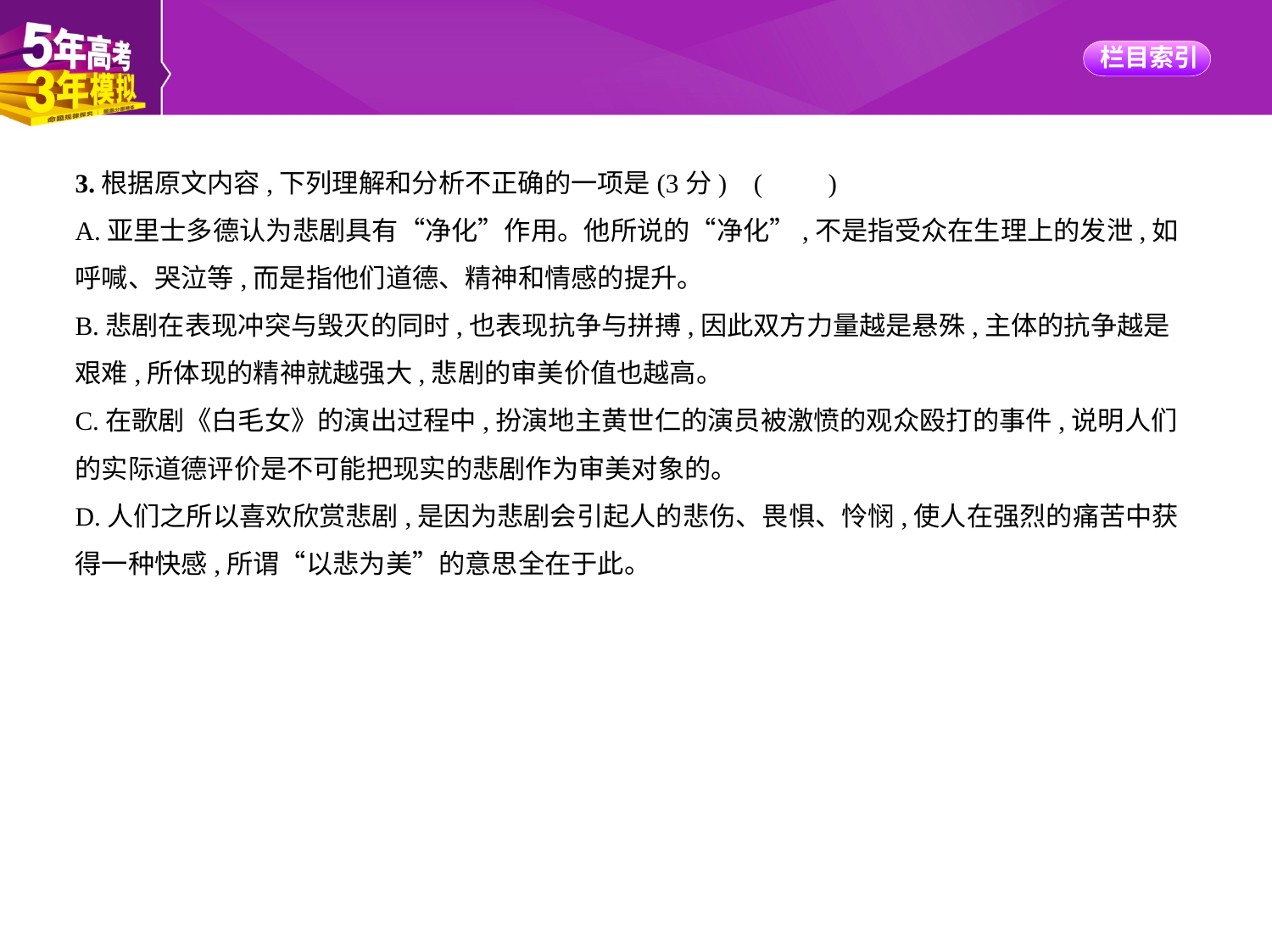

3.根据原文内容,下列理解和分析不正确的一项是(3分) (　　)
A.亚里士多德认为悲剧具有“净化”作用。他所说的“净化”,不是指受众在生理上的发泄,如
呼喊、哭泣等,而是指他们道德、精神和情感的提升。
B.悲剧在表现冲突与毁灭的同时,也表现抗争与拼搏,因此双方力量越是悬殊,主体的抗争越是
艰难,所体现的精神就越强大,悲剧的审美价值也越高。
C.在歌剧《白毛女》的演出过程中,扮演地主黄世仁的演员被激愤的观众殴打的事件,说明人们
的实际道德评价是不可能把现实的悲剧作为审美对象的。
D.人们之所以喜欢欣赏悲剧,是因为悲剧会引起人的悲伤、畏惧、怜悯,使人在强烈的痛苦中获
得一种快感,所谓“以悲为美”的意思全在于此。